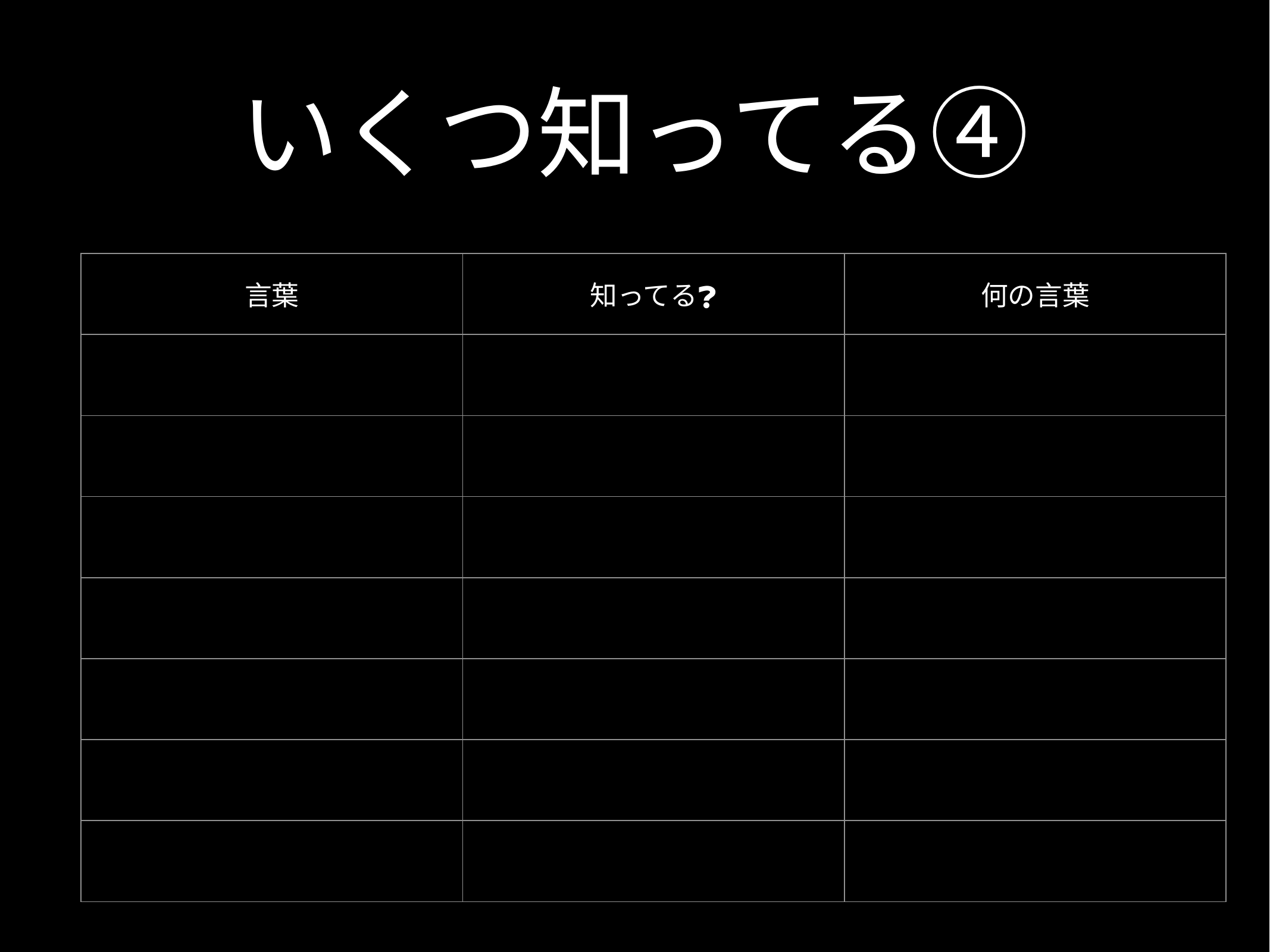

# いくつ知ってる④
| 言葉 | 知ってる❓ | 何の言葉 |
| --- | --- | --- |
|  |  |  |
|  |  |  |
|  |  |  |
|  |  |  |
|  |  |  |
|  |  |  |
|  |  |  |